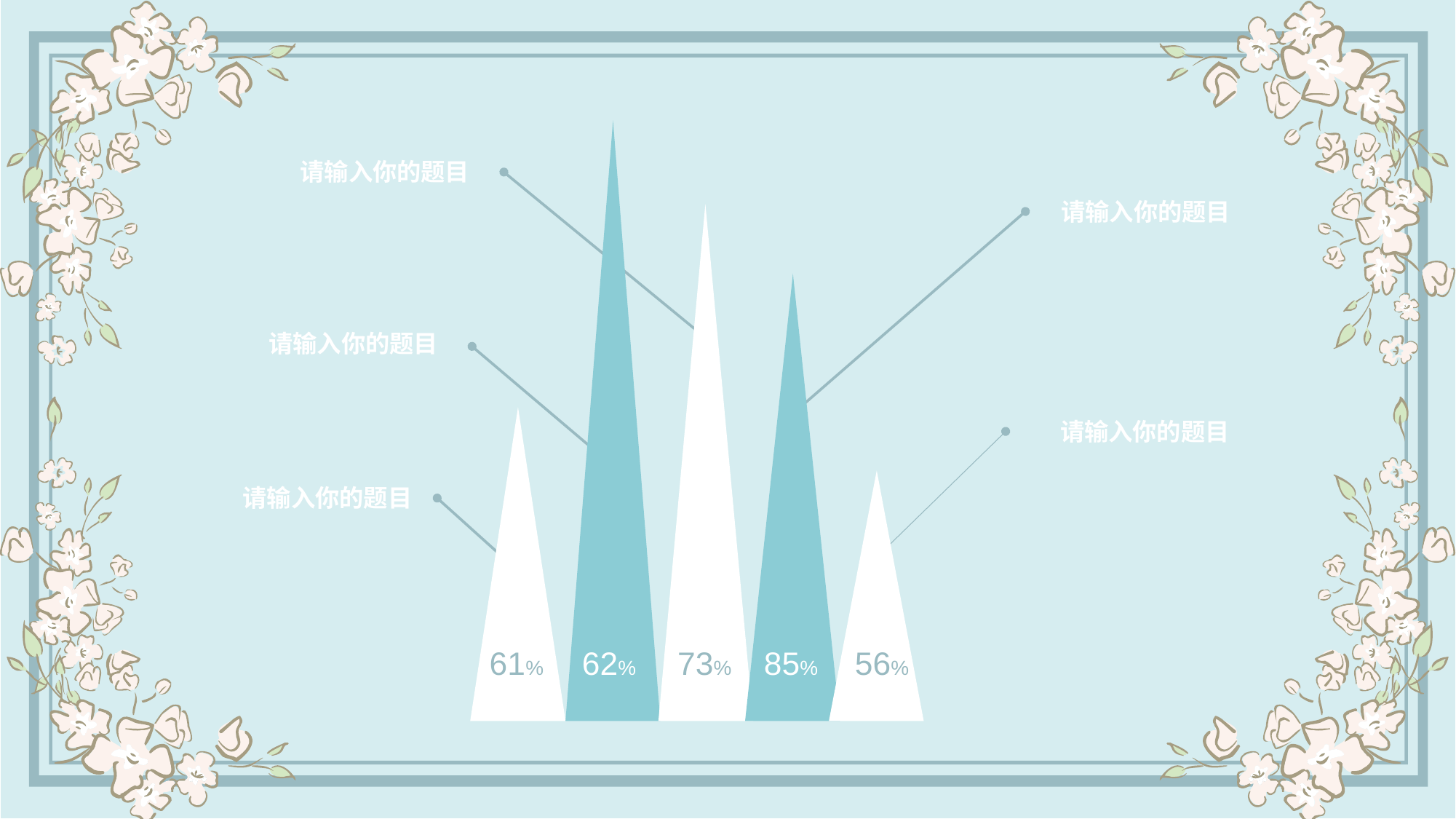

62%
请输入你的题目

请输入你的题目

73%

85%
请输入你的题目

61%
请输入你的题目

56%
请输入你的题目